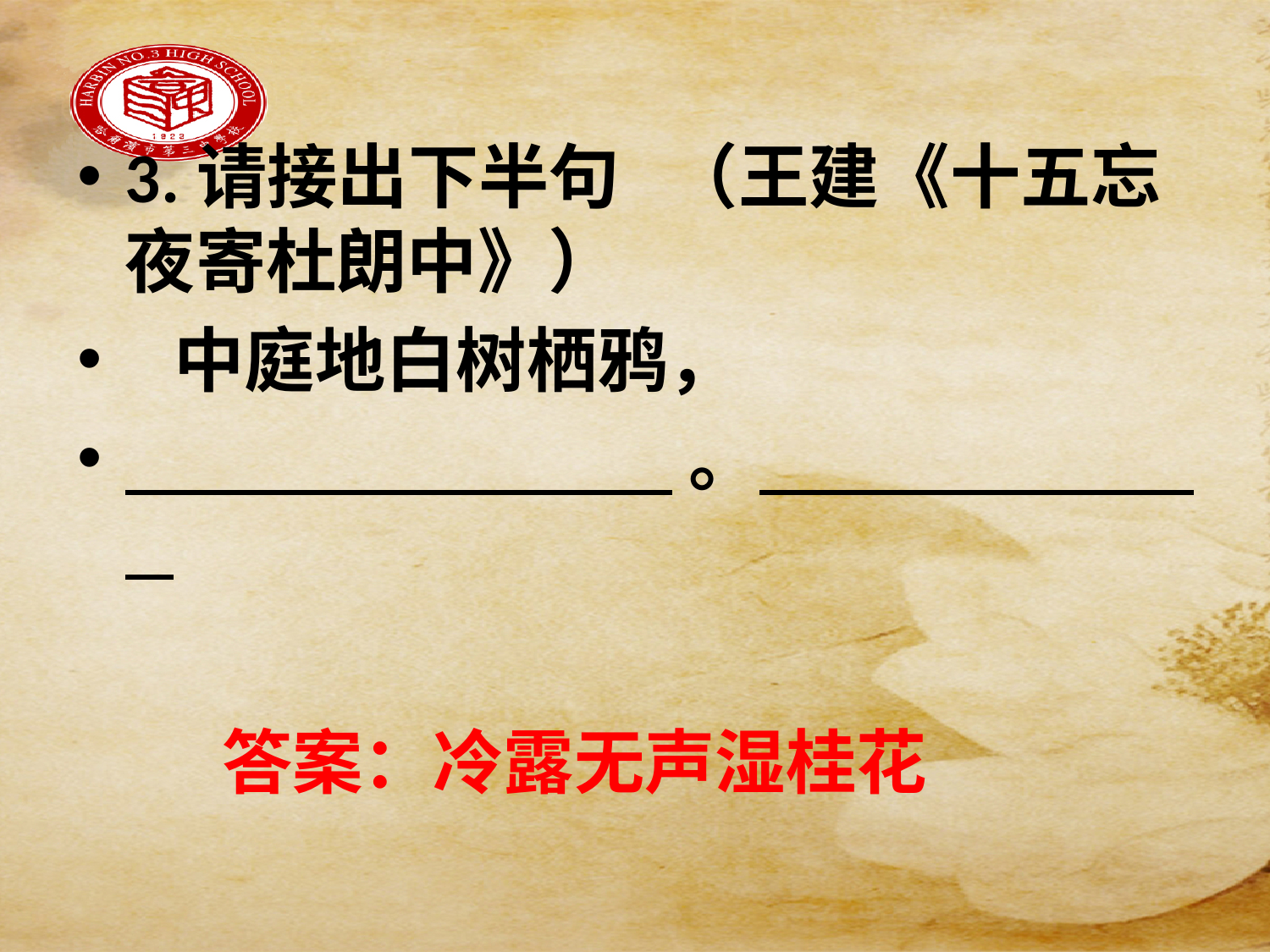

3.请接出下半句   （王建《十五忘夜寄杜朗中》）
  中庭地白树栖鸦，
                                  。

答案：冷露无声湿桂花